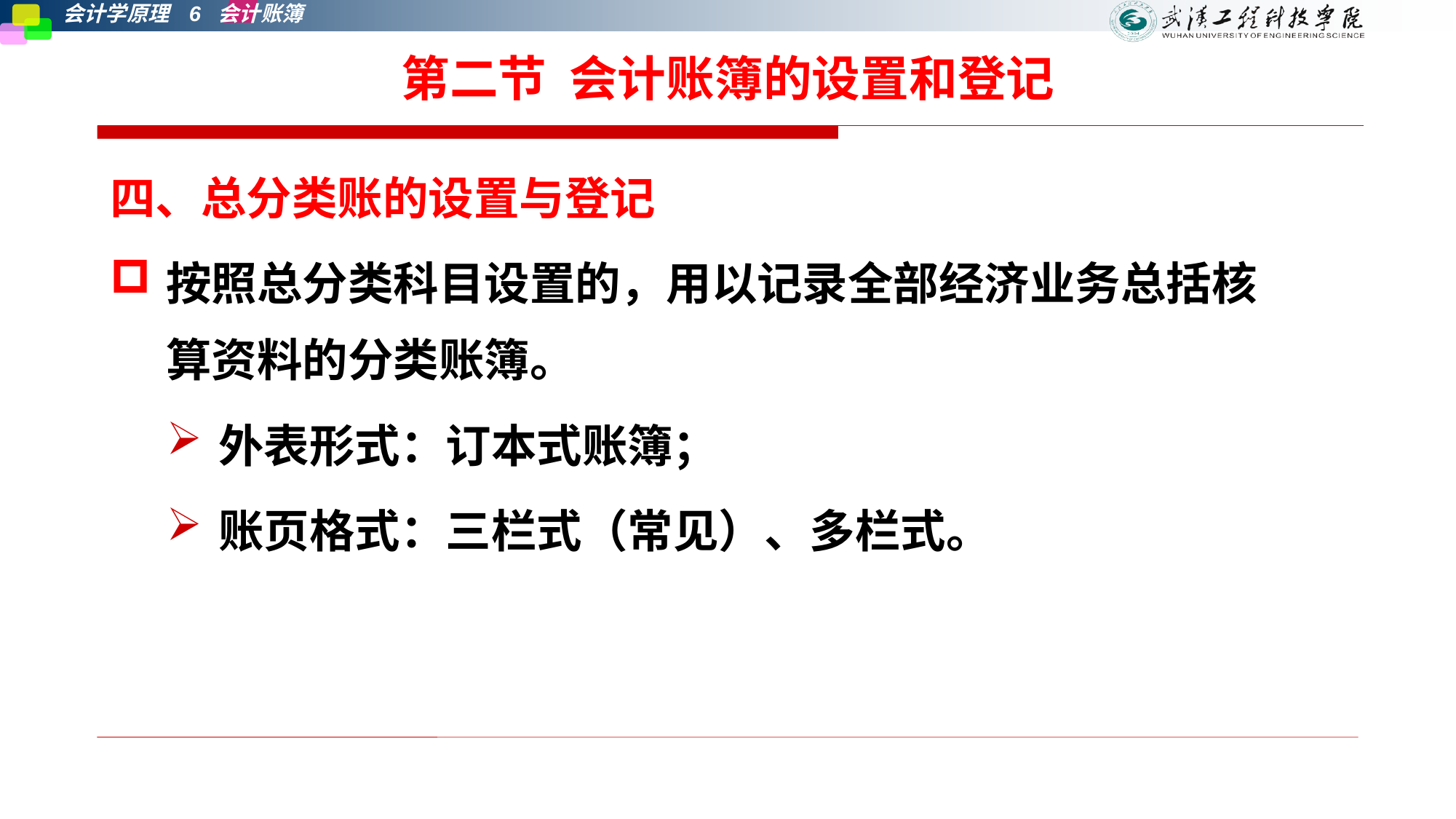

# 第二节  会计账簿的设置和登记
四、总分类账的设置与登记
按照总分类科目设置的，用以记录全部经济业务总括核算资料的分类账簿。
外表形式：订本式账簿；
账页格式：三栏式（常见）、多栏式。